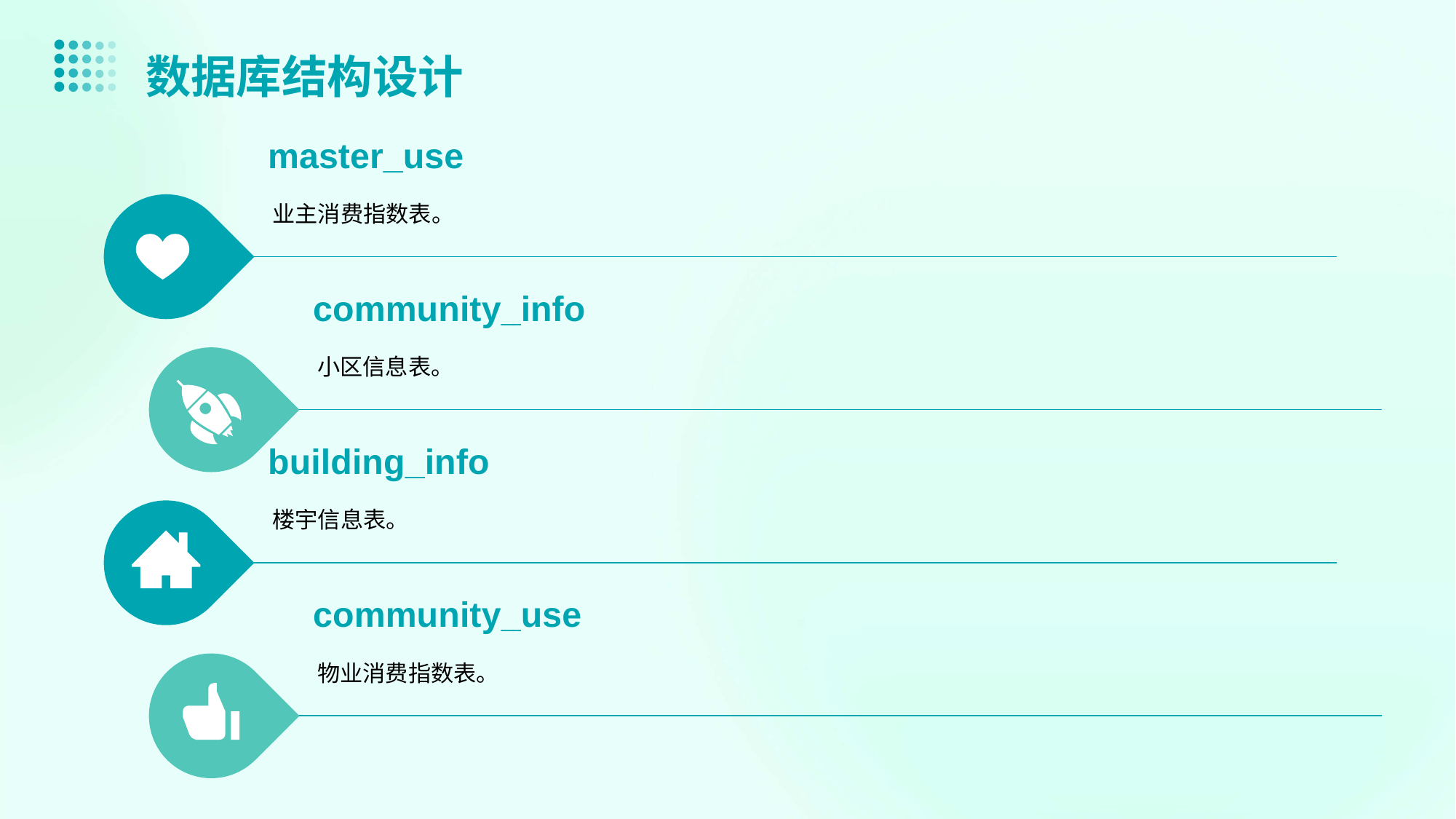

数据库结构设计

master_use

业主消费指数表。

community_info

小区信息表。

building_info

楼宇信息表。

community_use

物业消费指数表。